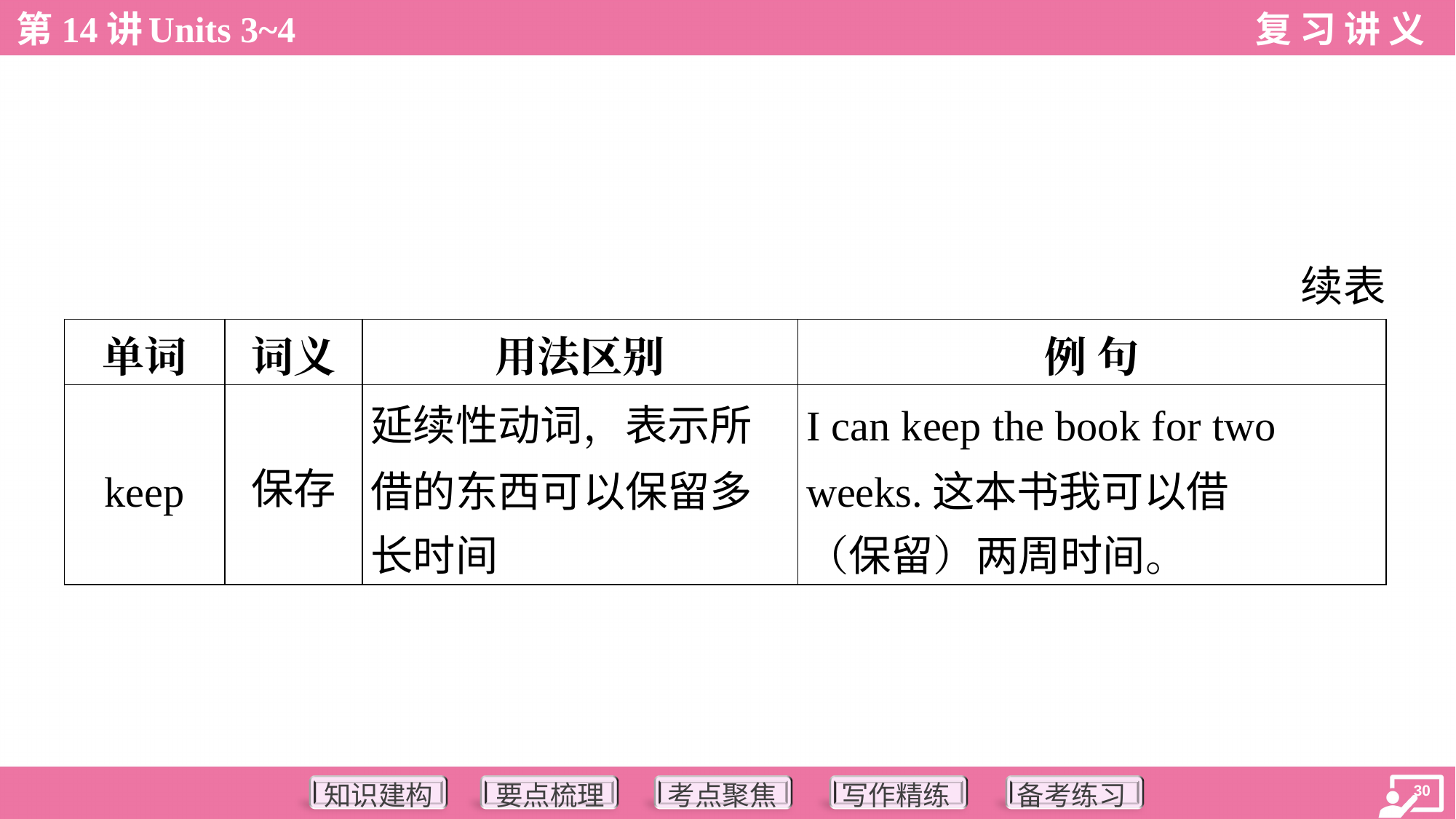

续表
| 单词 | 词义 | 用法区别 | 例 句 |
| --- | --- | --- | --- |
| keep | 保存 | 延续性动词，表示所 借的东西可以保留多 长时间 | I can keep the book for two weeks.这本书我可以借 （保留）两周时间。 |